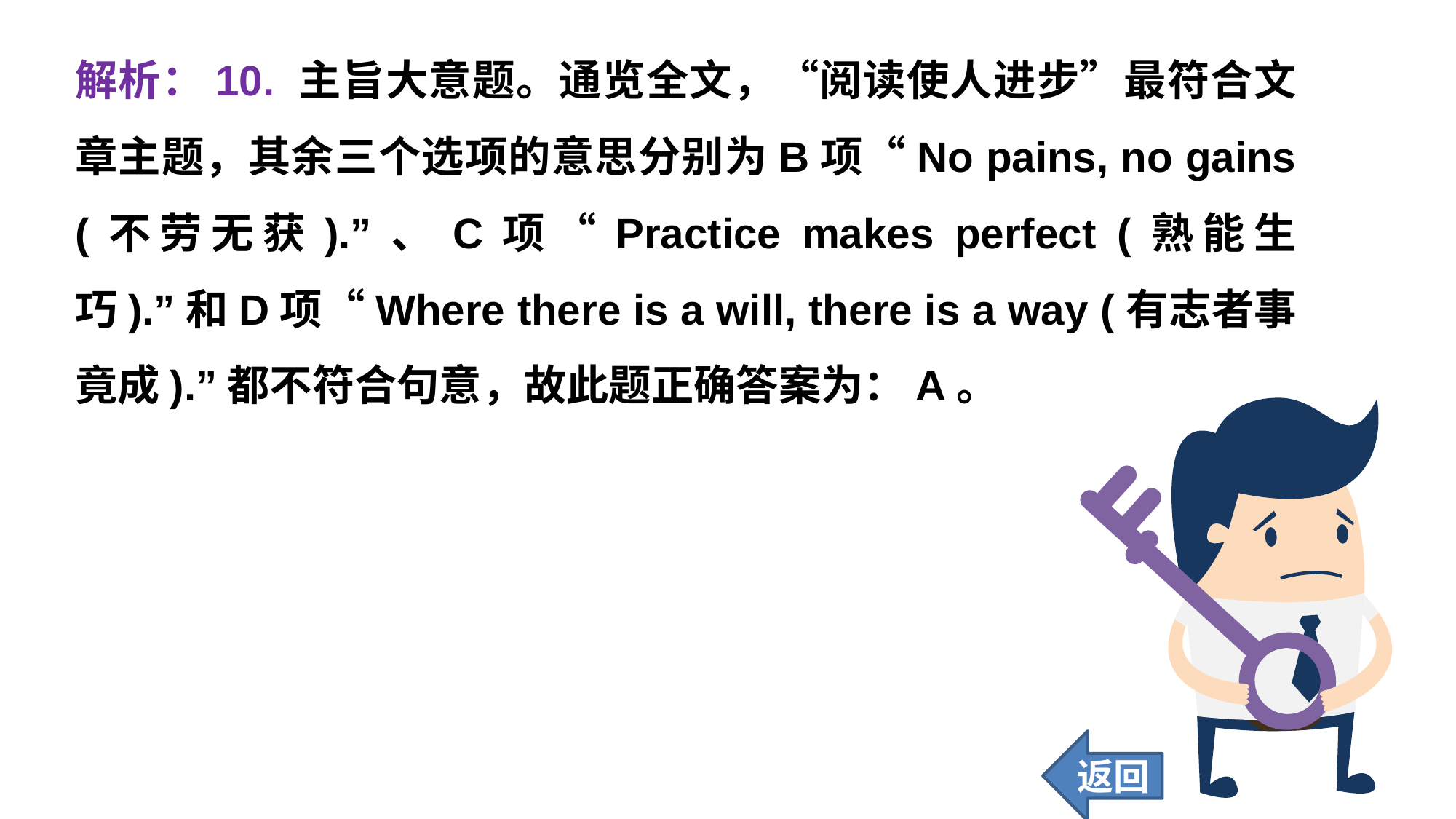

解析：10. 主旨大意题。通览全文，“阅读使人进步”最符合文章主题，其余三个选项的意思分别为B项“No pains, no gains (不劳无获).”、C项“Practice makes perfect (熟能生巧).”和D项“Where there is a will, there is a way (有志者事竟成).”都不符合句意，故此题正确答案为：A。

返回
80